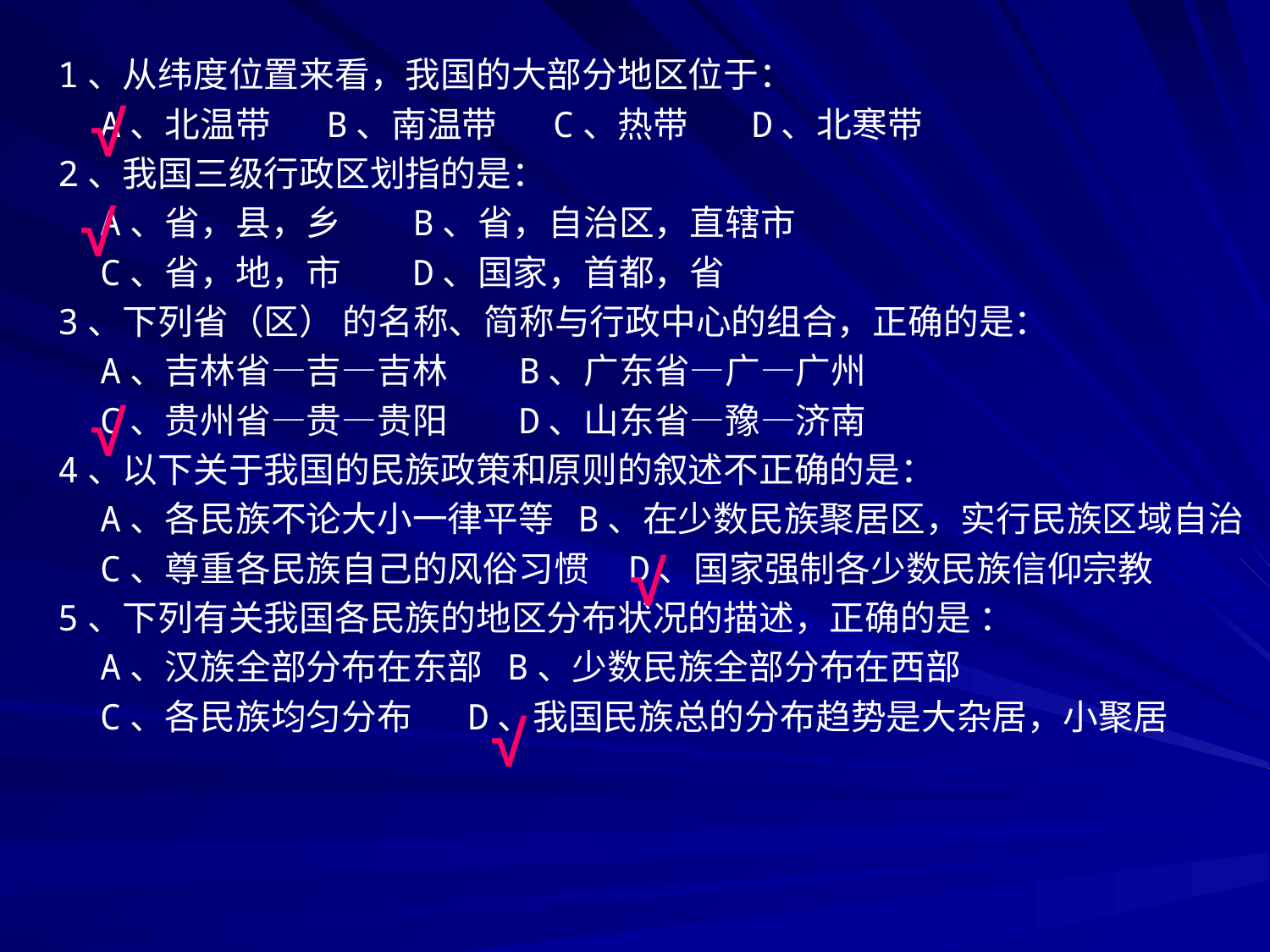

1、从纬度位置来看，我国的大部分地区位于：
  A、北温带      B、南温带      C、热带       D、北寒带
2、我国三级行政区划指的是：
  A、省，县，乡        B、省，自治区，直辖市
  C、省，地，市        D、国家，首都，省
3、下列省（区） 的名称、简称与行政中心的组合，正确的是：
  A、吉林省—吉—吉林        B、广东省—广—广州
  C、贵州省—贵—贵阳        D、山东省—豫—济南
4、以下关于我国的民族政策和原则的叙述不正确的是：
  A、各民族不论大小一律平等  B、在少数民族聚居区，实行民族区域自治
  C、尊重各民族自己的风俗习惯    D、国家强制各少数民族信仰宗教
5、下列有关我国各民族的地区分布状况的描述，正确的是 ：
  A、汉族全部分布在东部  B、少数民族全部分布在西部
  C、各民族均匀分布      D、我国民族总的分布趋势是大杂居，小聚居
√
√
√
√
√